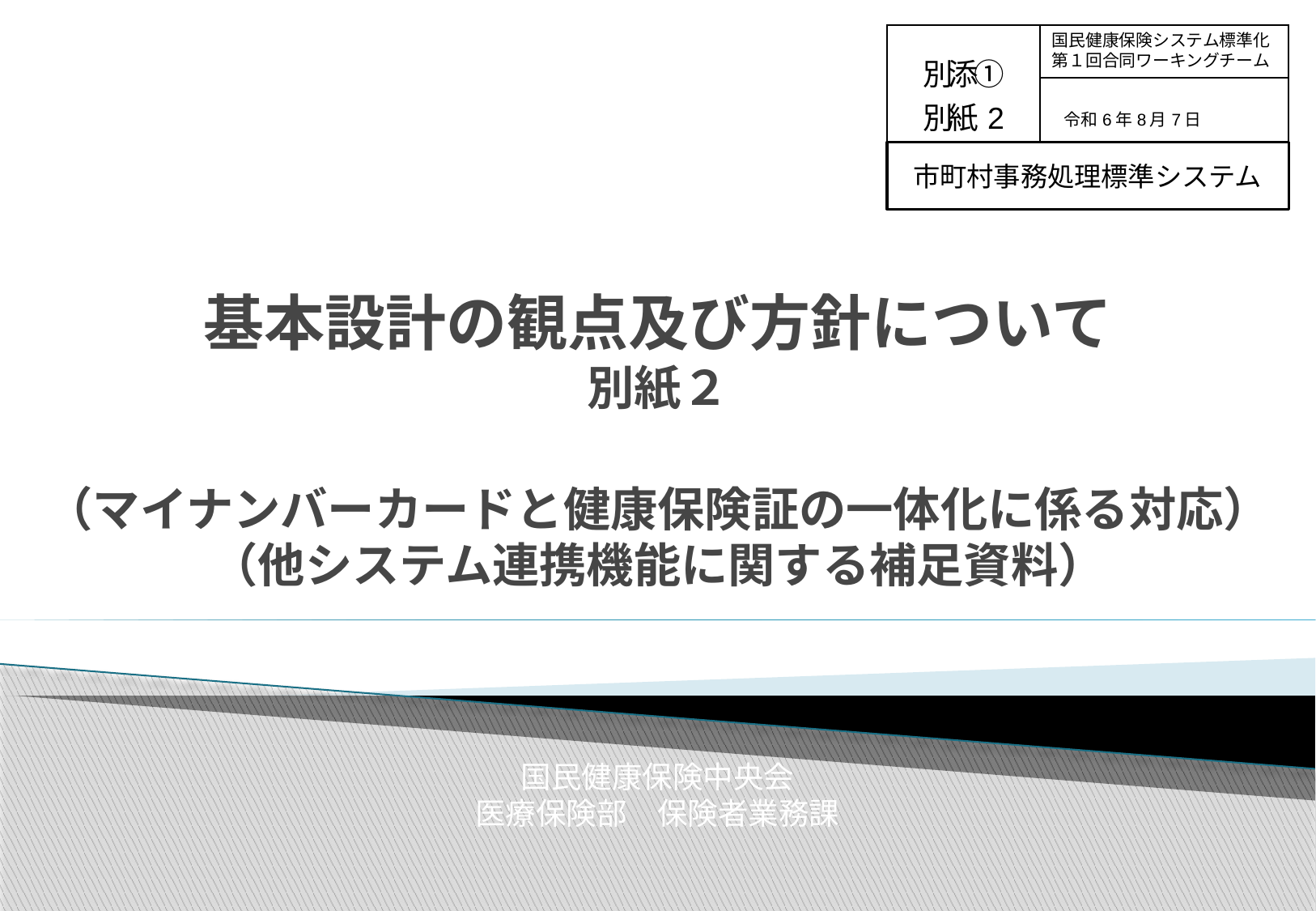

| 別添① 別紙2 | 国民健康保険システム標準化 第１回合同ワーキングチーム |
| --- | --- |
|  | 令和6年8月7日 |
市町村事務処理標準システム
基本設計の観点及び方針について
別紙２

（マイナンバーカードと健康保険証の一体化に係る対応）
（他システム連携機能に関する補足資料）
国民健康保険中央会
医療保険部　保険者業務課